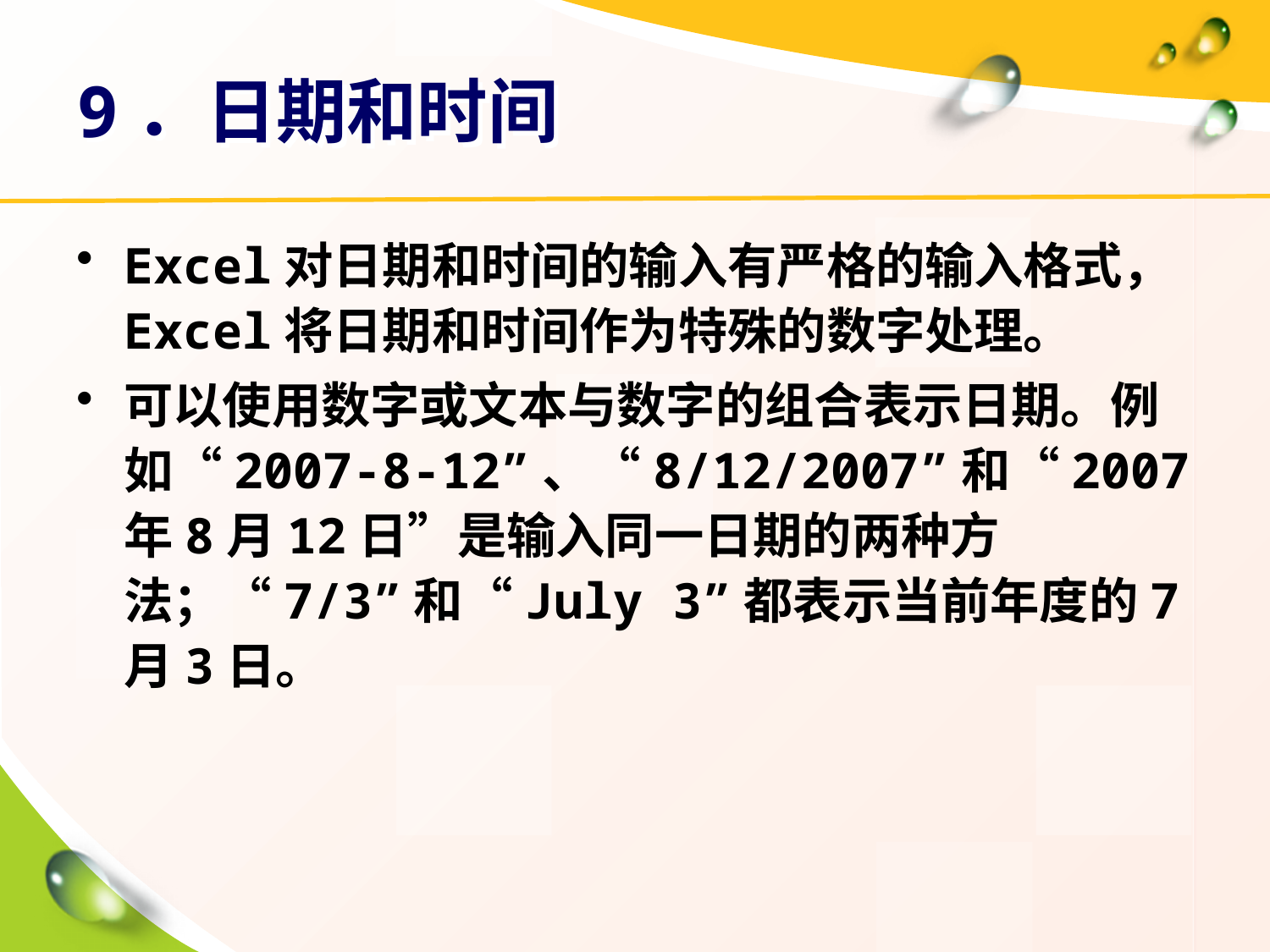

# 9．日期和时间
Excel对日期和时间的输入有严格的输入格式，Excel将日期和时间作为特殊的数字处理。
可以使用数字或文本与数字的组合表示日期。例如“2007-8-12”、“8/12/2007”和“2007年8月12日”是输入同一日期的两种方法；“7/3”和“July 3”都表示当前年度的7月3日。